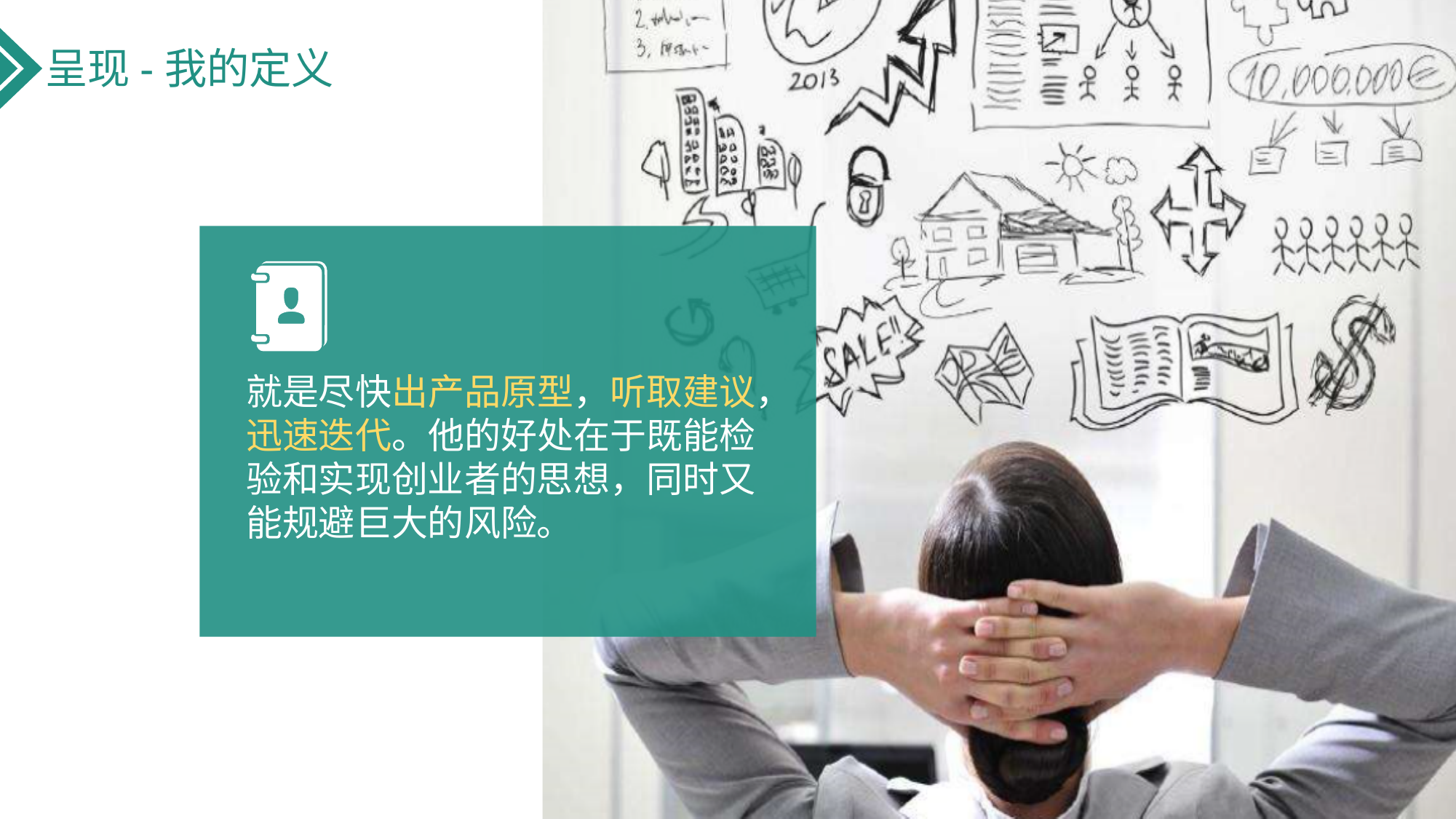

呈现-我的定义

就是尽快出产品原型，听取建议，迅速迭代。他的好处在于既能检验和实现创业者的思想，同时又能规避巨大的风险。